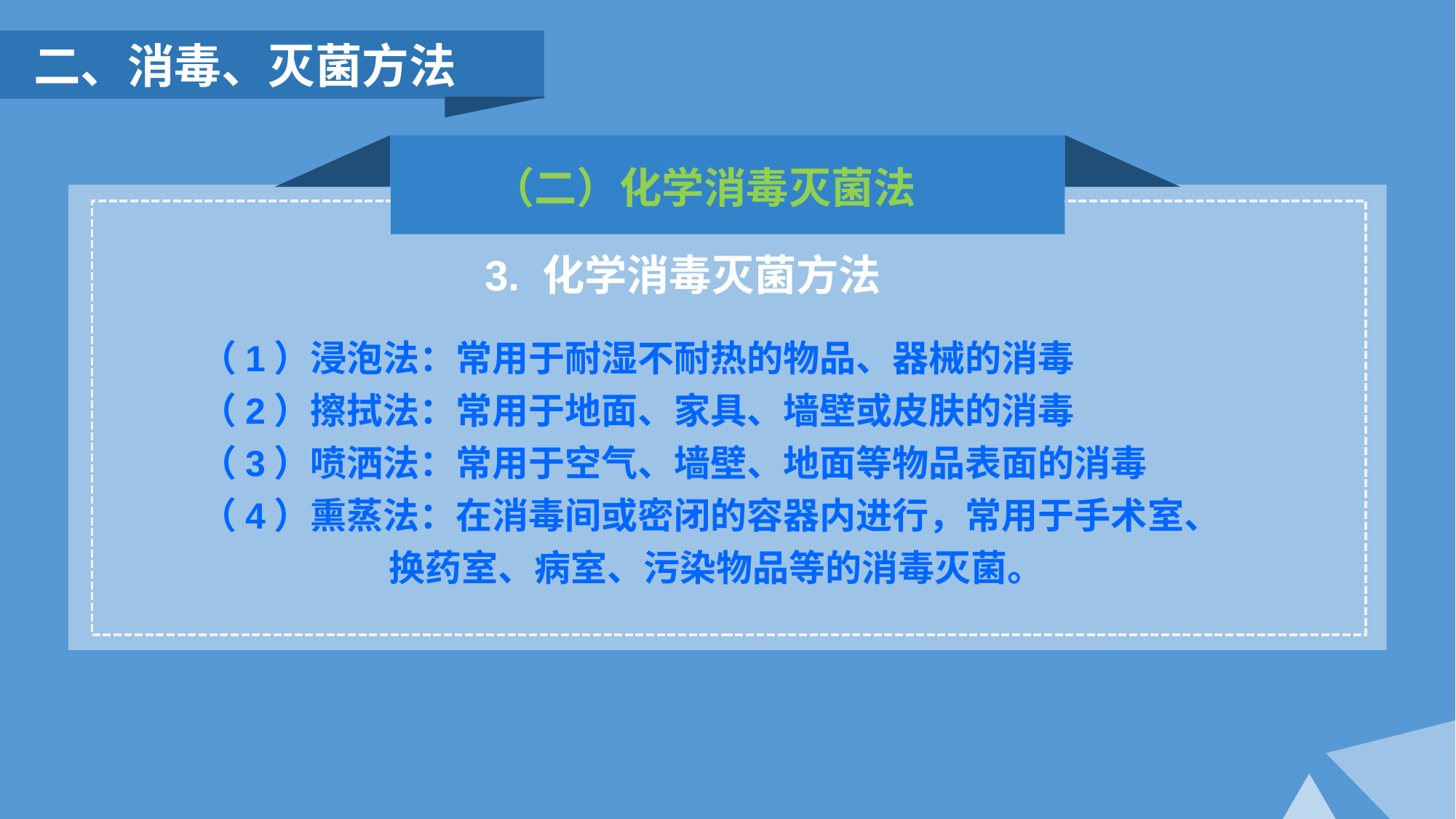

二、消毒、灭菌方法

（二）化学消毒灭菌法

3. 化学消毒灭菌方法
（1）浸泡法：常用于耐湿不耐热的物品、器械的消毒
（2）擦拭法：常用于地面、家具、墙壁或皮肤的消毒
（3）喷洒法：常用于空气、墙壁、地面等物品表面的消毒
（4）熏蒸法：在消毒间或密闭的容器内进行，常用于手术室、
                      换药室、病室、污染物品等的消毒灭菌。